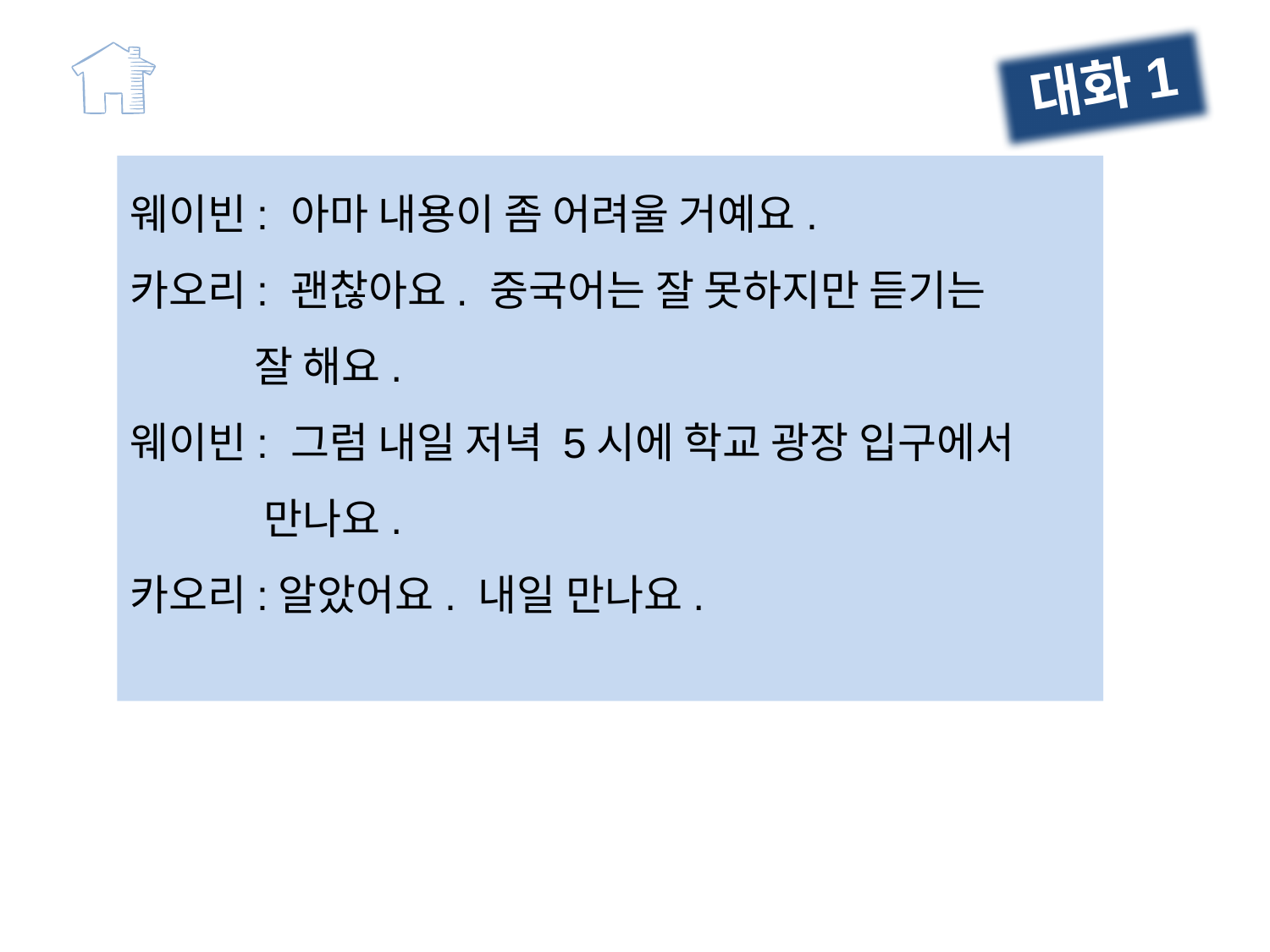

대화1

웨이빈: 아마 내용이 좀 어려울 거예요.
카오리: 괜찮아요. 중국어는 잘 못하지만 듣기는
            잘 해요.
웨이빈: 그럼 내일 저녁 5시에 학교 광장 입구에서
             만나요.
카오리:알았어요. 내일 만나요.